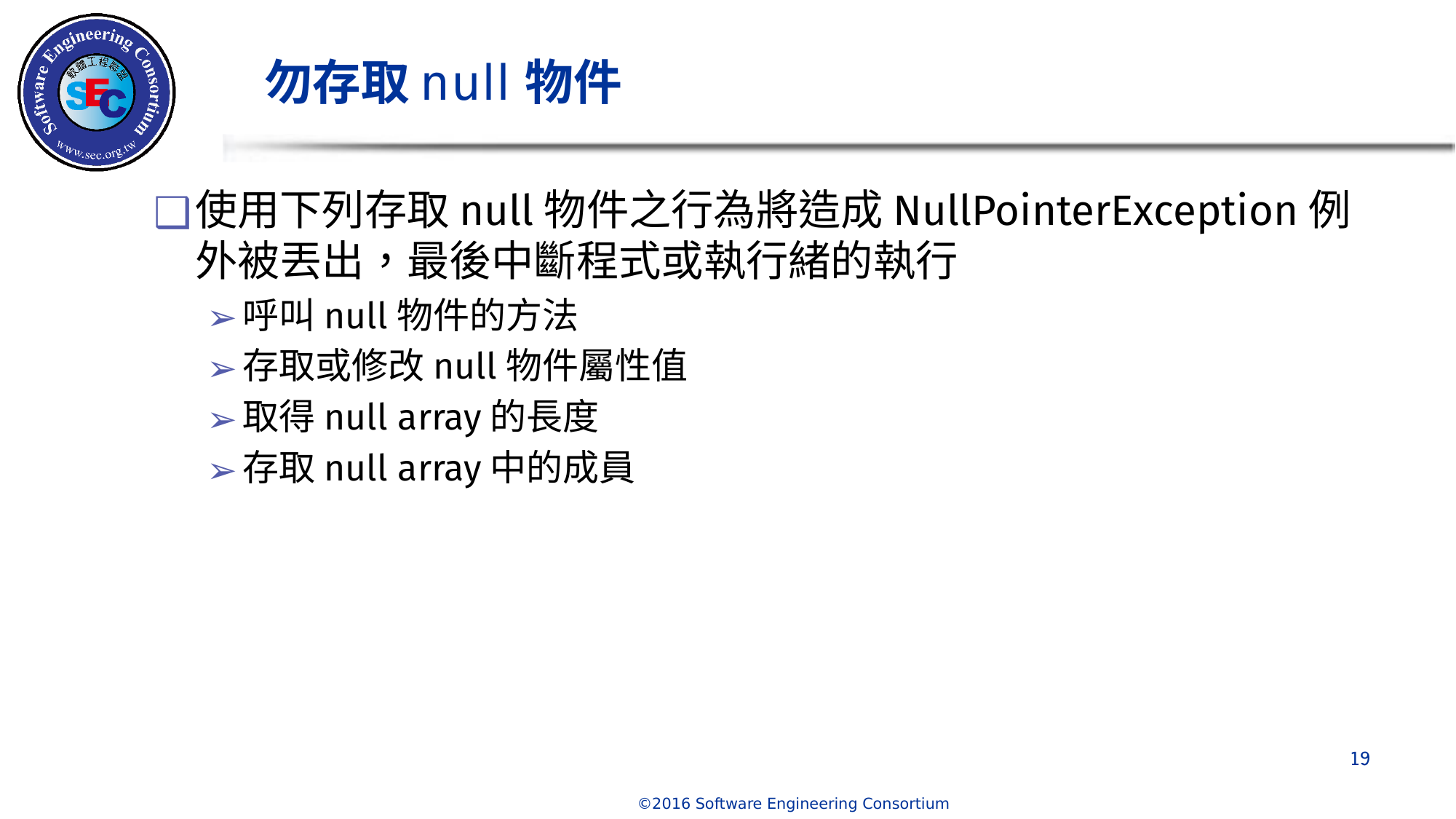

# 勿存取null物件
使用下列存取null物件之行為將造成NullPointerException例外被丟出，最後中斷程式或執行緒的執行
呼叫null物件的方法
存取或修改null物件屬性值
取得null array的長度
存取null array中的成員

19